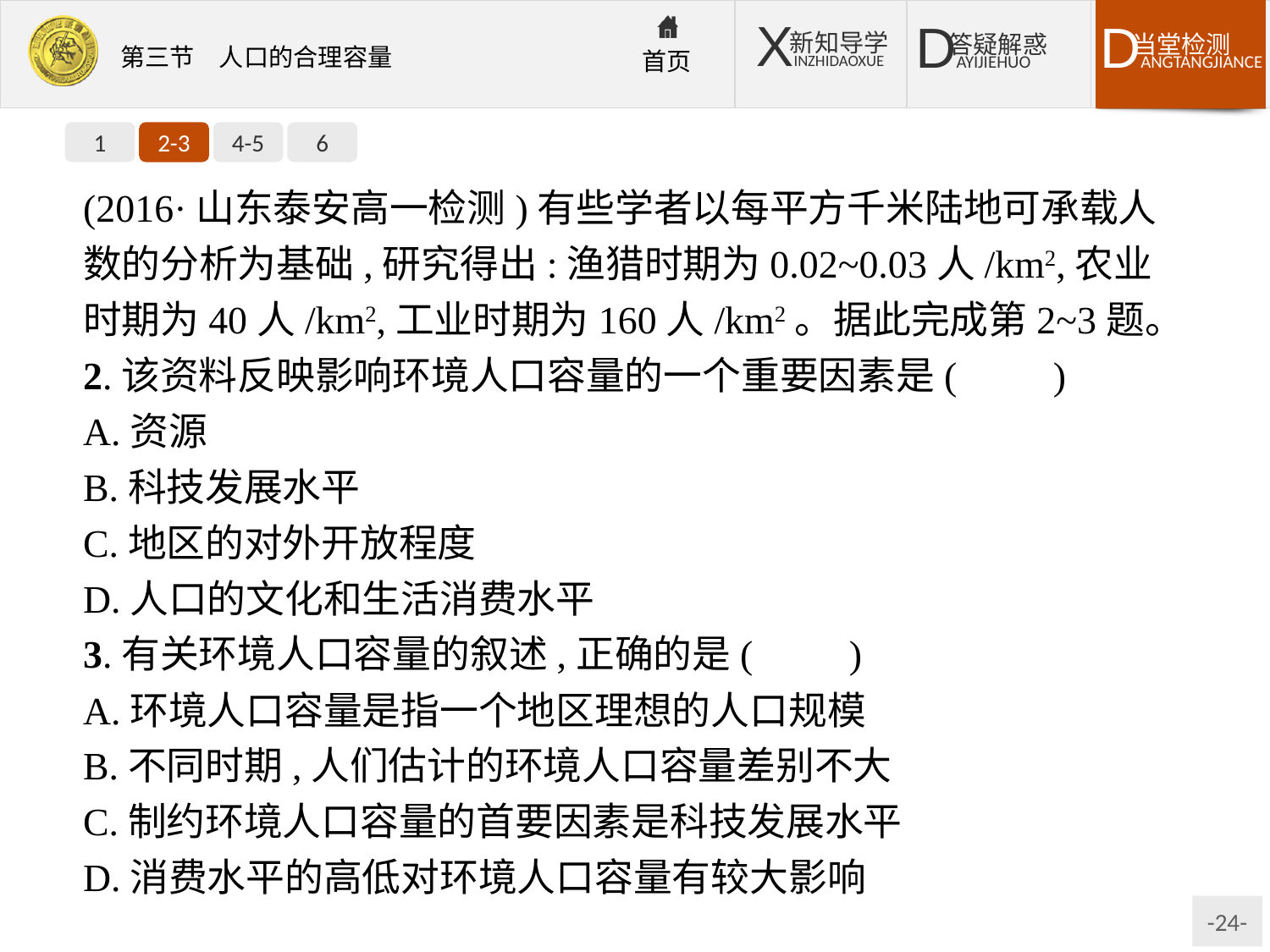

1
2-3
4-5
6
(2016·山东泰安高一检测)有些学者以每平方千米陆地可承载人数的分析为基础,研究得出:渔猎时期为0.02~0.03人/km2,农业时期为40人/km2,工业时期为160人/km2。据此完成第2~3题。
2.该资料反映影响环境人口容量的一个重要因素是(　　)
A.资源
B.科技发展水平
C.地区的对外开放程度
D.人口的文化和生活消费水平
3.有关环境人口容量的叙述,正确的是(　　)
A.环境人口容量是指一个地区理想的人口规模
B.不同时期,人们估计的环境人口容量差别不大
C.制约环境人口容量的首要因素是科技发展水平
D.消费水平的高低对环境人口容量有较大影响